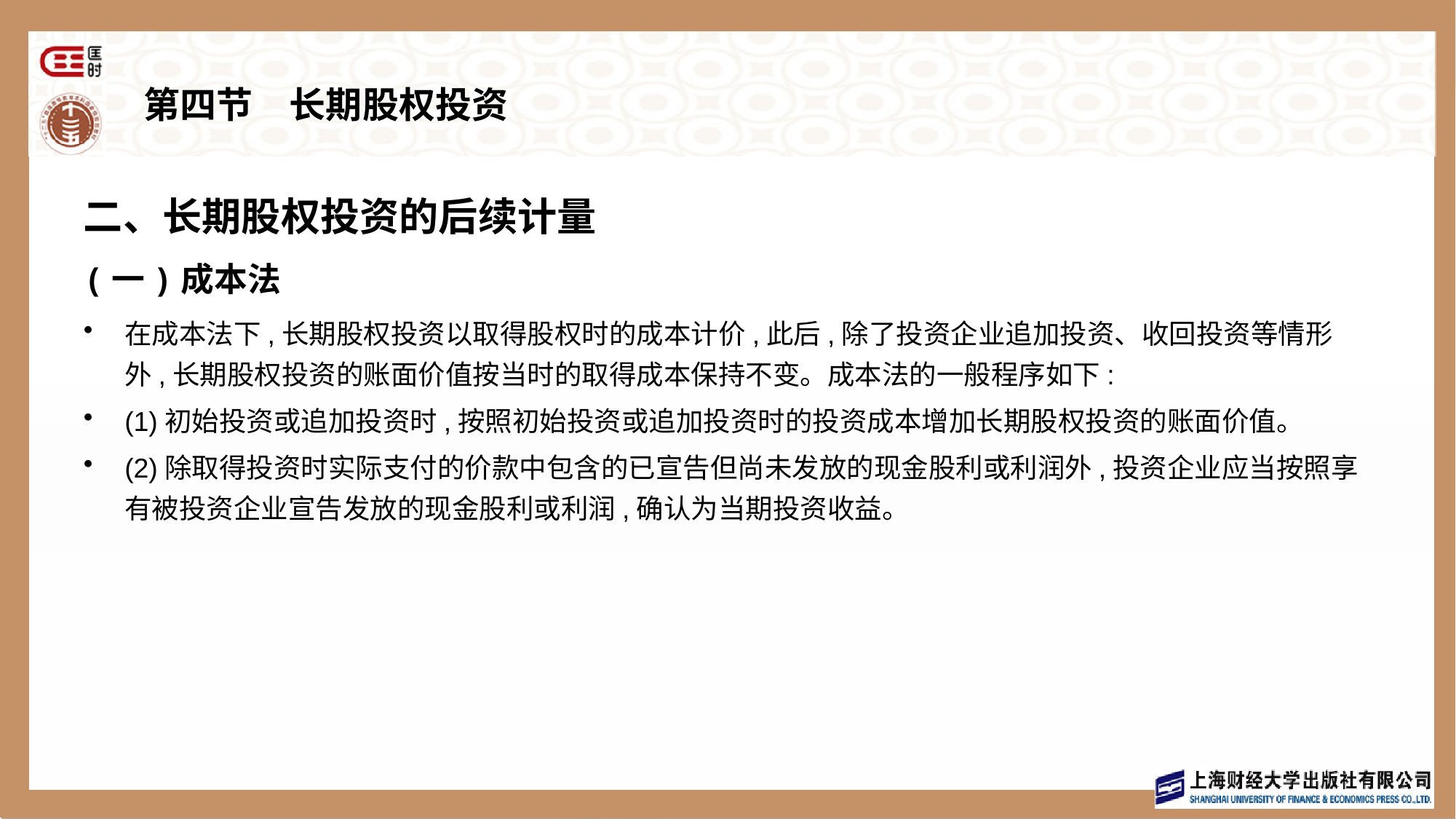

# 第四节　长期股权投资
二、长期股权投资的后续计量
(一)成本法
在成本法下,长期股权投资以取得股权时的成本计价,此后,除了投资企业追加投资、收回投资等情形外,长期股权投资的账面价值按当时的取得成本保持不变。成本法的一般程序如下:
(1)初始投资或追加投资时,按照初始投资或追加投资时的投资成本增加长期股权投资的账面价值。
(2)除取得投资时实际支付的价款中包含的已宣告但尚未发放的现金股利或利润外,投资企业应当按照享有被投资企业宣告发放的现金股利或利润,确认为当期投资收益。